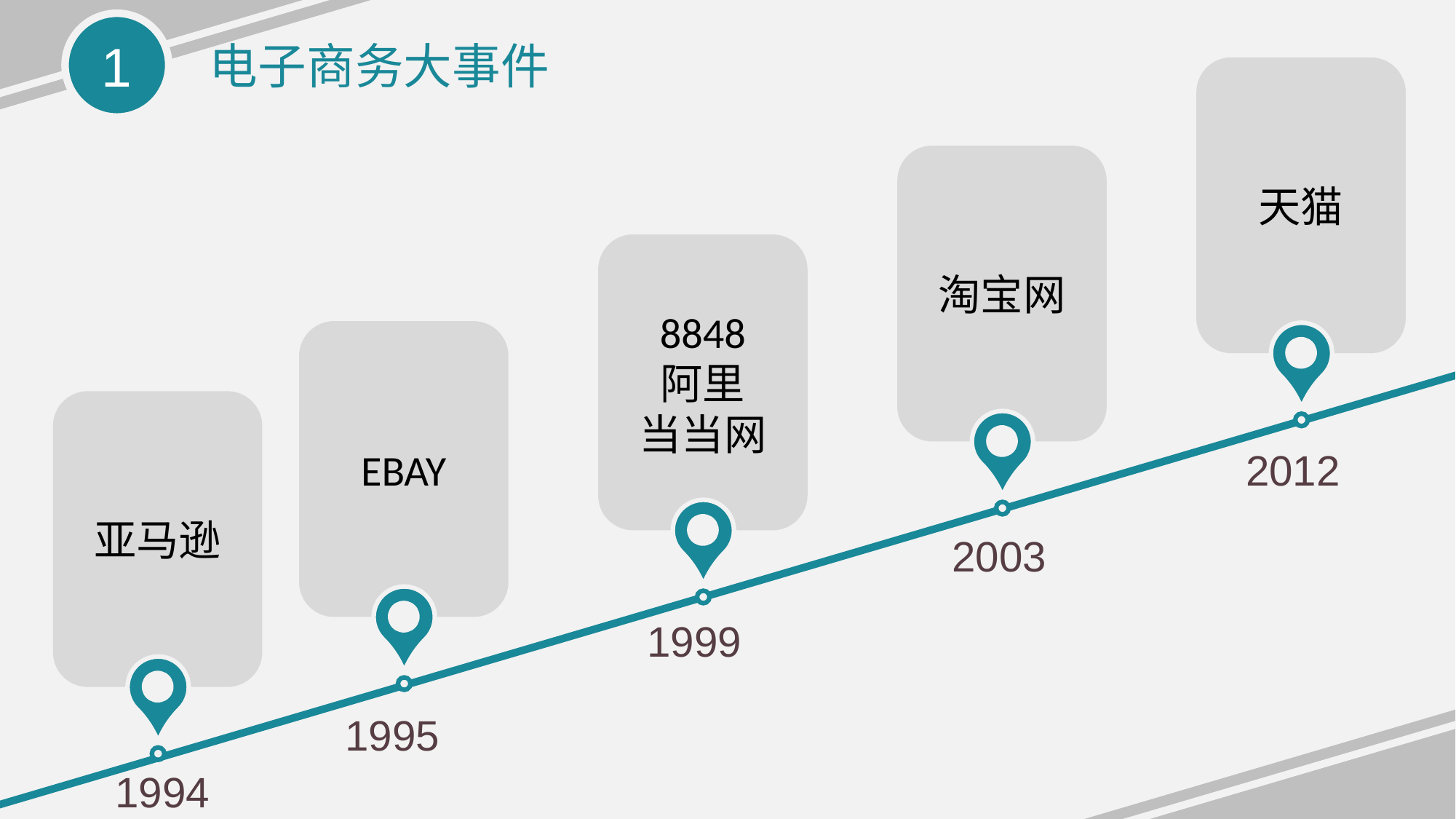

电子商务大事件
天猫

淘宝网

8848
阿里
当当网

EBAY

亚马逊

2012
2003
1999
1995
1994